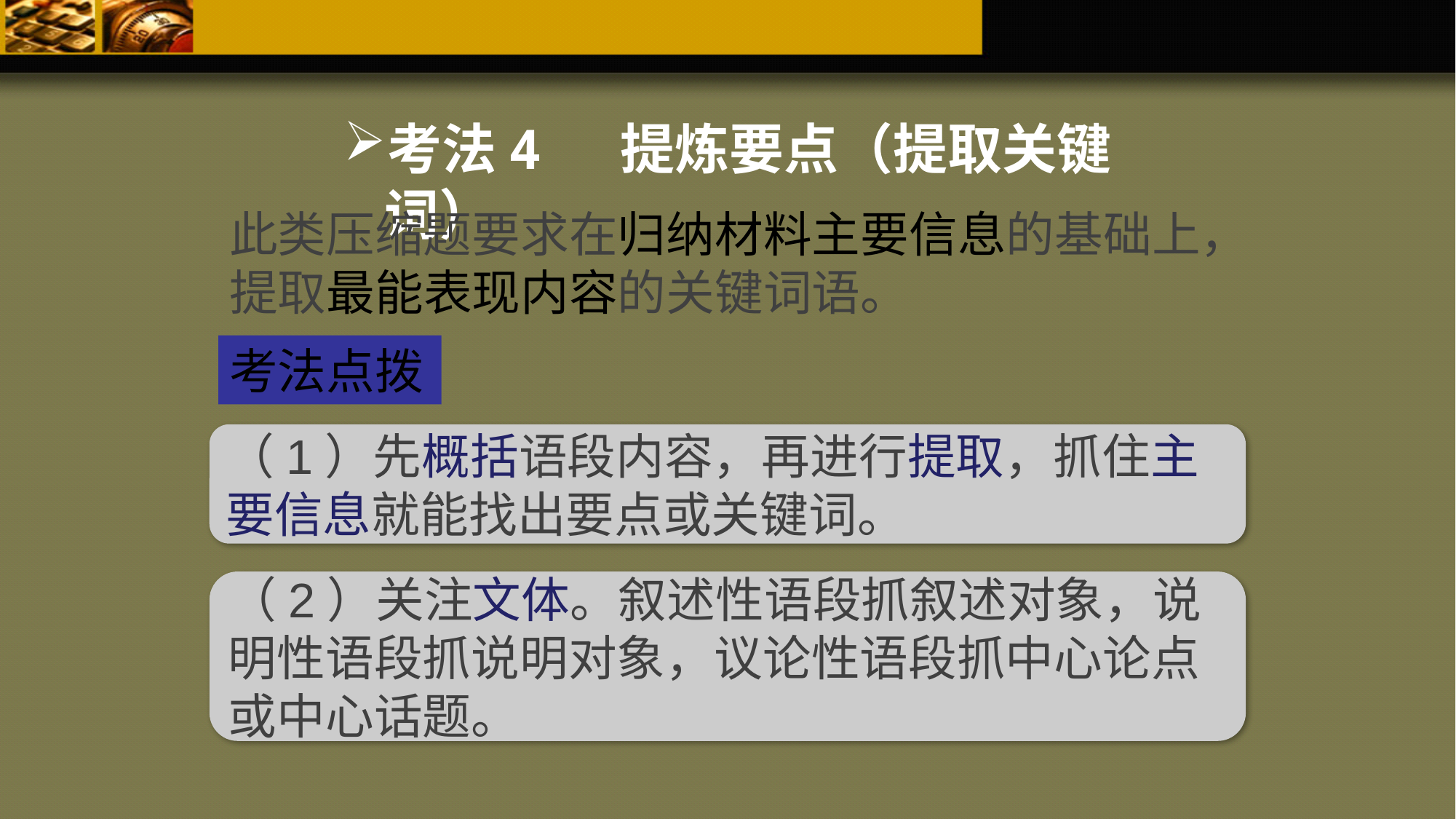

考法4  提炼要点（提取关键词）
此类压缩题要求在归纳材料主要信息的基础上，提取最能表现内容的关键词语。
考法点拨
（1）先概括语段内容，再进行提取，抓住主要信息就能找出要点或关键词。
（2）关注文体。叙述性语段抓叙述对象，说明性语段抓说明对象，议论性语段抓中心论点或中心话题。